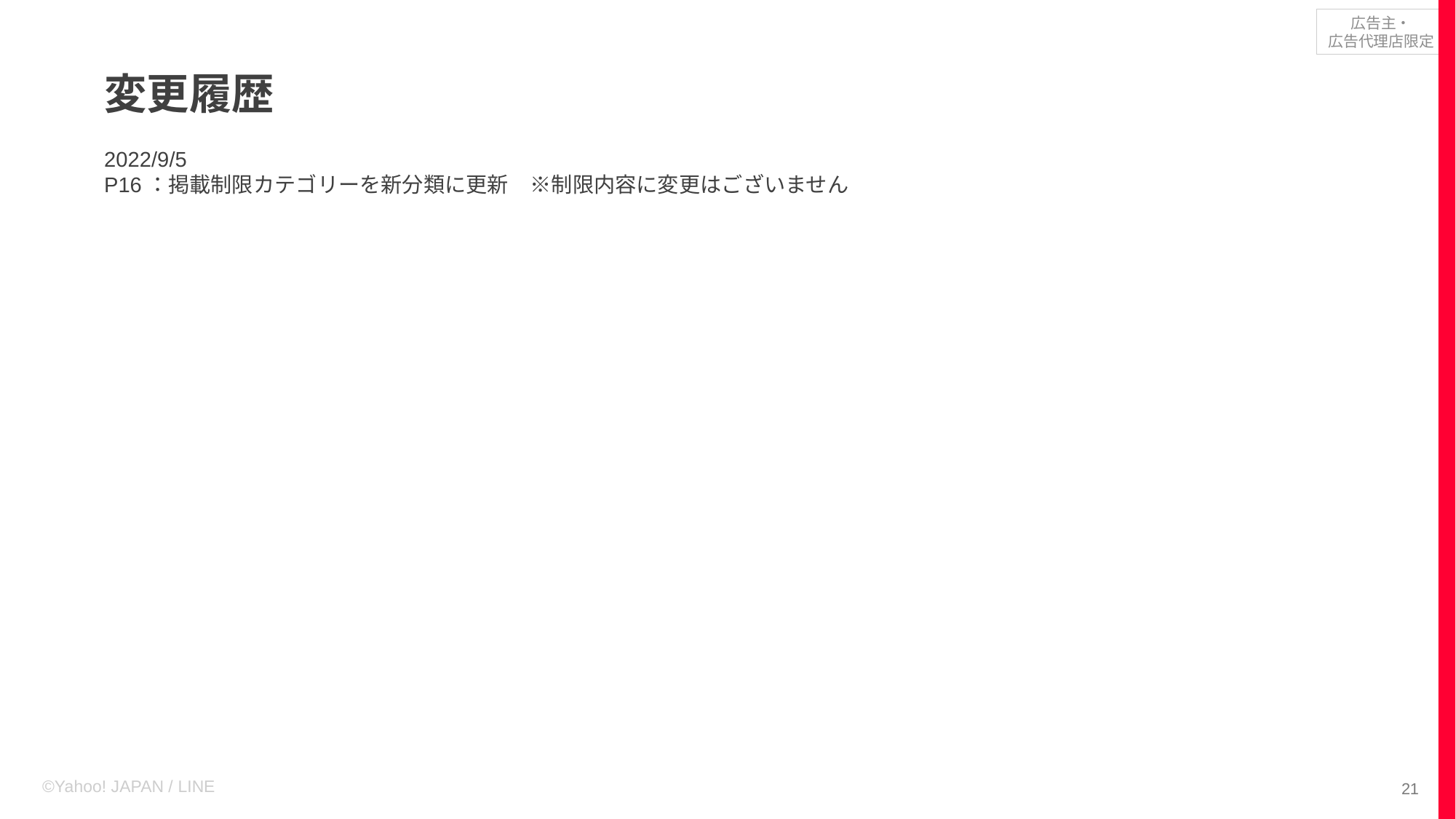

変更履歴
2022/9/5
P16：掲載制限カテゴリーを新分類に更新　※制限内容に変更はございません